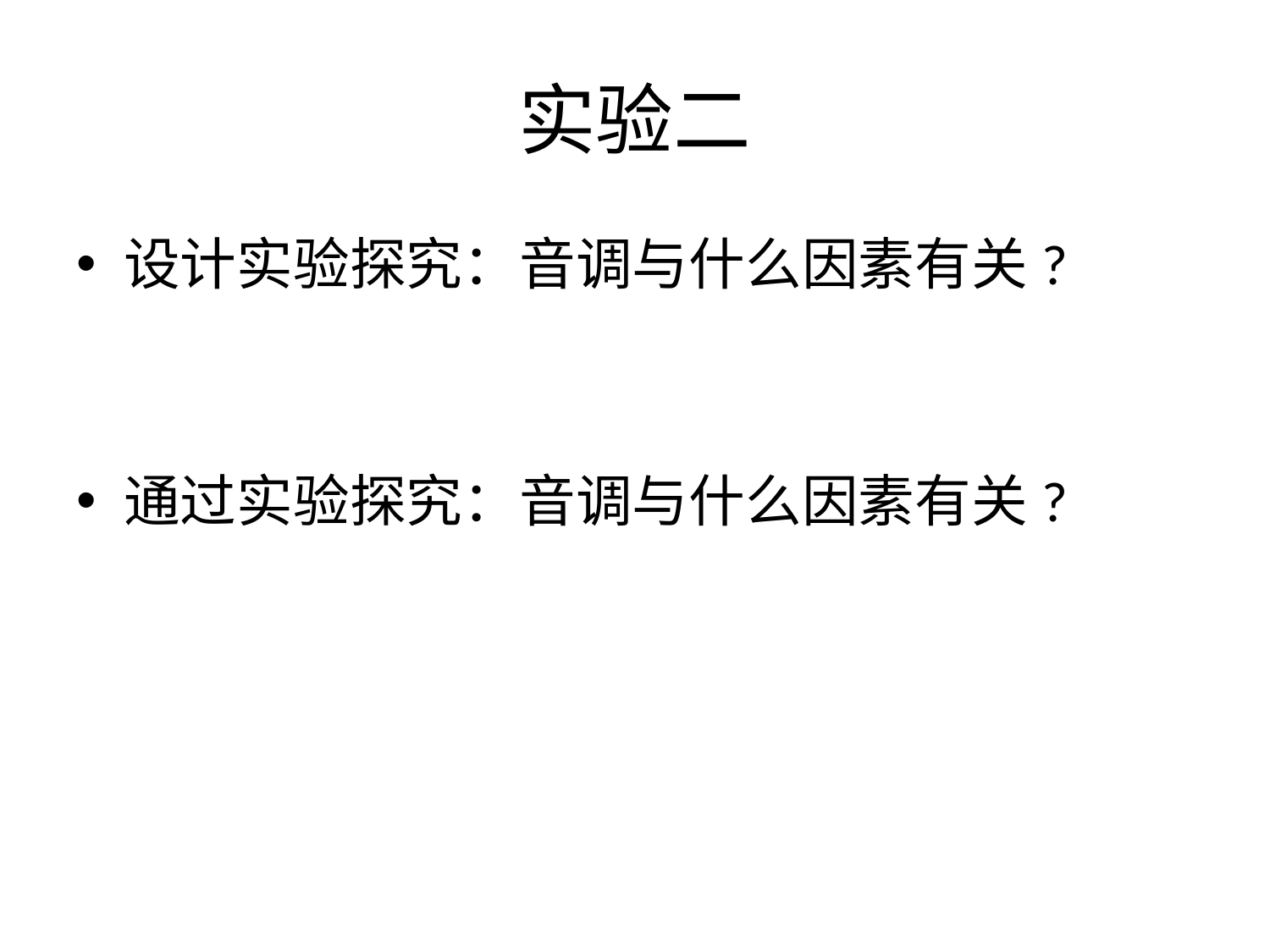

# 实验二
设计实验探究：音调与什么因素有关?

通过实验探究：音调与什么因素有关?